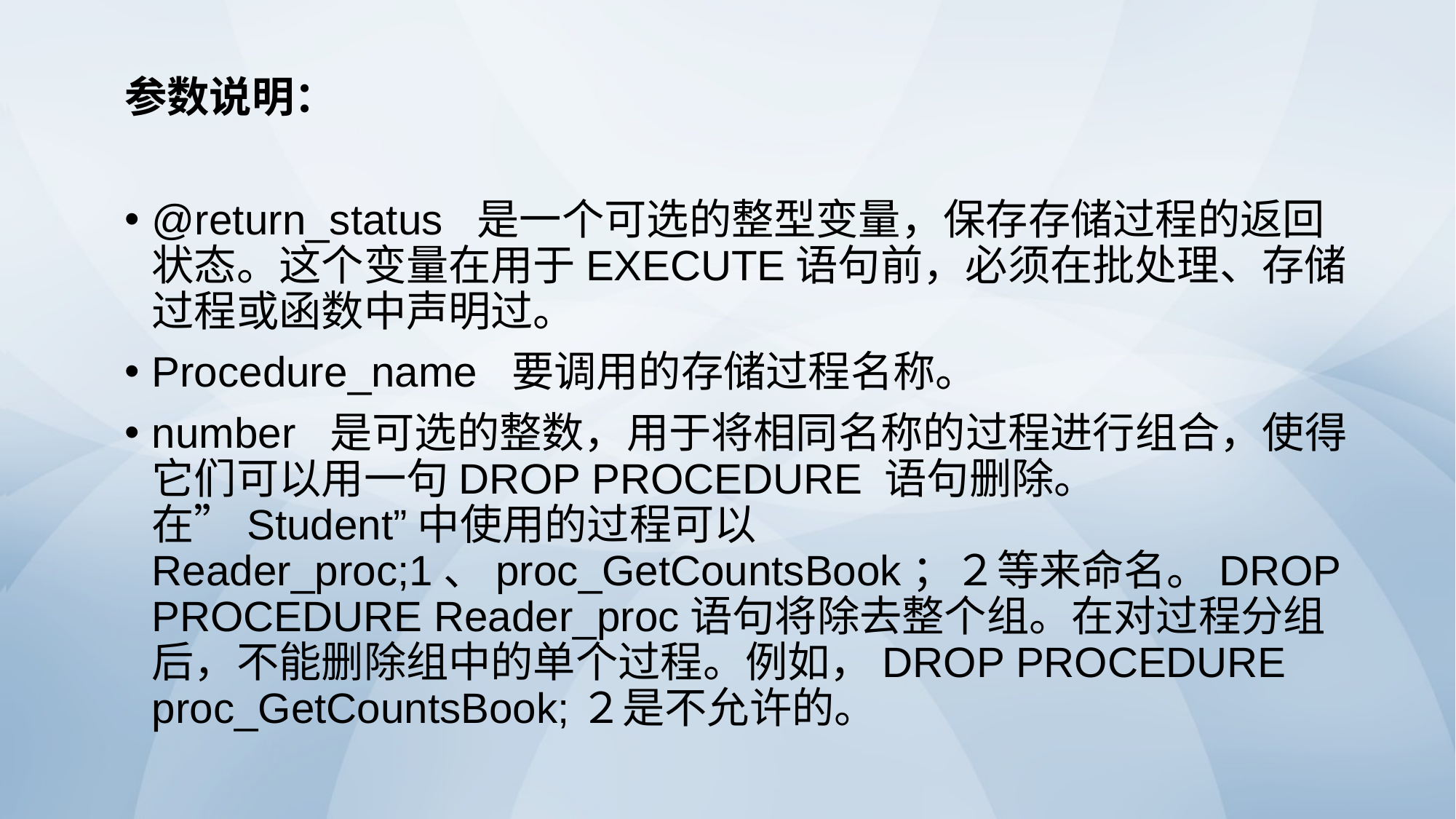

参数说明：

@return_status  是一个可选的整型变量，保存存储过程的返回状态。这个变量在用于EXECUTE语句前，必须在批处理、存储过程或函数中声明过。
Procedure_name  要调用的存储过程名称。
number  是可选的整数，用于将相同名称的过程进行组合，使得它们可以用一句DROP PROCEDURE 语句删除。在”Student”中使用的过程可以Reader_proc;1、proc_GetCountsBook；２等来命名。DROP PROCEDURE Reader_proc语句将除去整个组。在对过程分组后，不能删除组中的单个过程。例如，DROP PROCEDURE proc_GetCountsBook;２是不允许的。